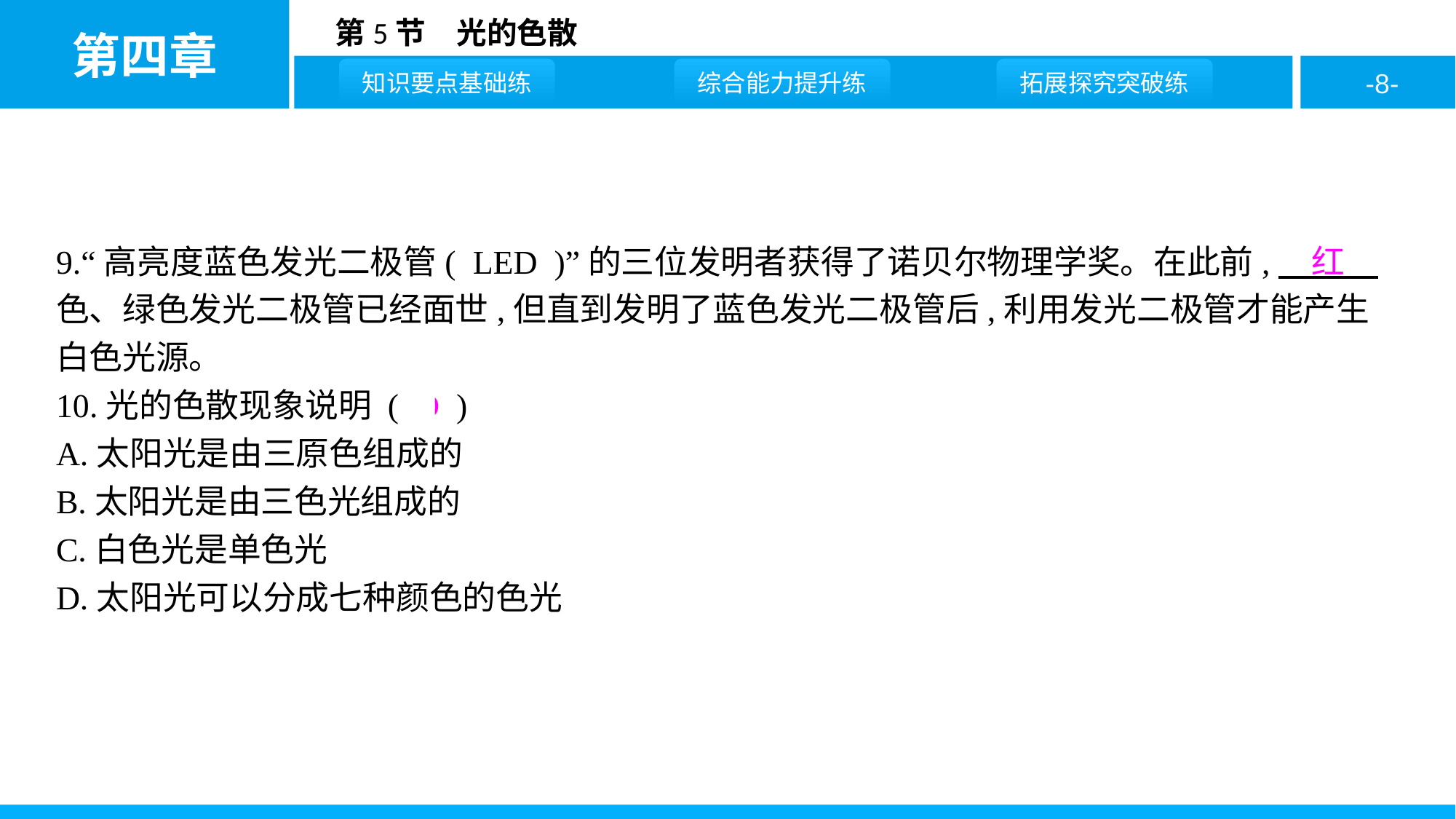

9.“高亮度蓝色发光二极管(  LED  )”的三位发明者获得了诺贝尔物理学奖。在此前,　红　色、绿色发光二极管已经面世,但直到发明了蓝色发光二极管后,利用发光二极管才能产生白色光源。
10.光的色散现象说明 (  D  )
A.太阳光是由三原色组成的
B.太阳光是由三色光组成的
C.白色光是单色光
D.太阳光可以分成七种颜色的色光